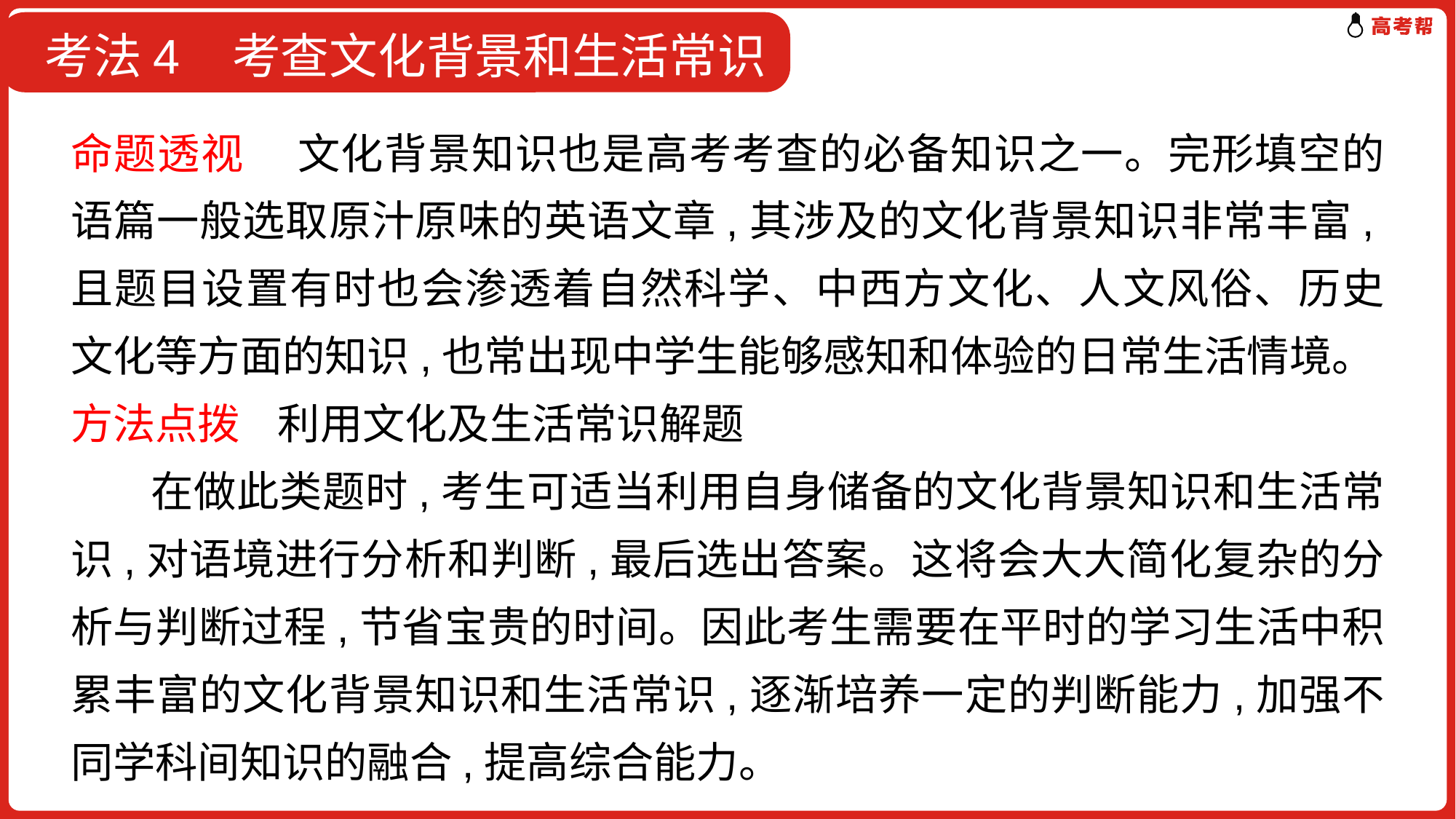

考法4   考查文化背景和生活常识
命题透视     文化背景知识也是高考考查的必备知识之一。完形填空的语篇一般选取原汁原味的英语文章,其涉及的文化背景知识非常丰富,且题目设置有时也会渗透着自然科学、中西方文化、人文风俗、历史文化等方面的知识,也常出现中学生能够感知和体验的日常生活情境。
方法点拨    利用文化及生活常识解题
       在做此类题时,考生可适当利用自身储备的文化背景知识和生活常识,对语境进行分析和判断,最后选出答案。这将会大大简化复杂的分析与判断过程,节省宝贵的时间。因此考生需要在平时的学习生活中积累丰富的文化背景知识和生活常识,逐渐培养一定的判断能力,加强不同学科间知识的融合,提高综合能力。